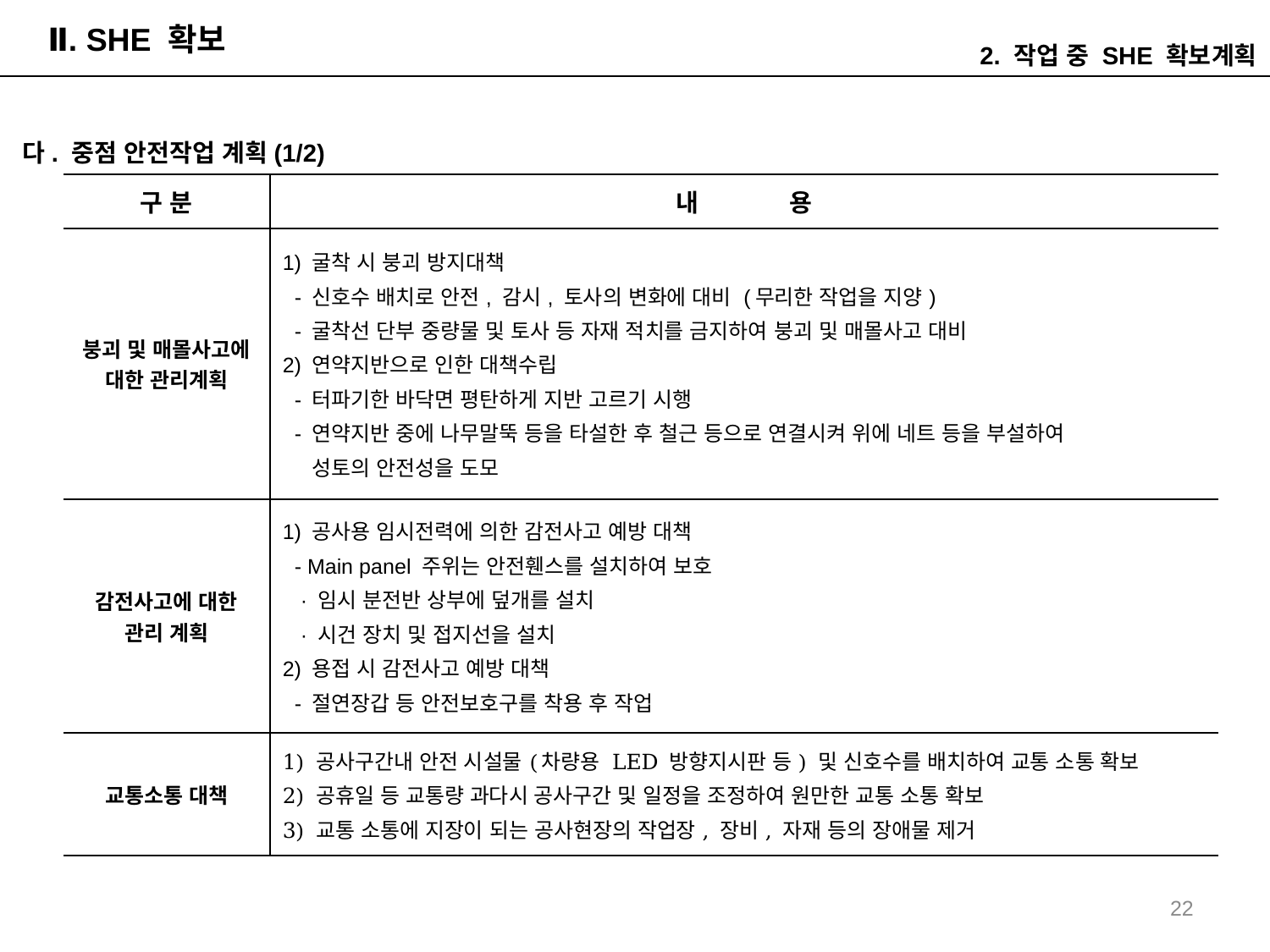

# Ⅱ. SHE 확보
2. 작업 중 SHE 확보계획
다. 중점 안전작업 계획(1/2)
| 구 분 | 내 용 |
| --- | --- |
| 붕괴 및 매몰사고에 대한 관리계획 | 1) 굴착 시 붕괴 방지대책 - 신호수 배치로 안전, 감시, 토사의 변화에 대비 (무리한 작업을 지양) - 굴착선 단부 중량물 및 토사 등 자재 적치를 금지하여 붕괴 및 매몰사고 대비 2) 연약지반으로 인한 대책수립 - 터파기한 바닥면 평탄하게 지반 고르기 시행 - 연약지반 중에 나무말뚝 등을 타설한 후 철근 등으로 연결시켜 위에 네트 등을 부설하여 성토의 안전성을 도모 |
| 감전사고에 대한 관리 계획 | 1) 공사용 임시전력에 의한 감전사고 예방 대책 - Main panel 주위는 안전휀스를 설치하여 보호 · 임시 분전반 상부에 덮개를 설치 · 시건 장치 및 접지선을 설치 2) 용접 시 감전사고 예방 대책 - 절연장갑 등 안전보호구를 착용 후 작업 |
| 교통소통 대책 | 1) 공사구간내 안전 시설물(차량용 LED 방향지시판 등) 및 신호수를 배치하여 교통 소통 확보 2) 공휴일 등 교통량 과다시 공사구간 및 일정을 조정하여 원만한 교통 소통 확보 3) 교통 소통에 지장이 되는 공사현장의 작업장, 장비, 자재 등의 장애물 제거 |
22